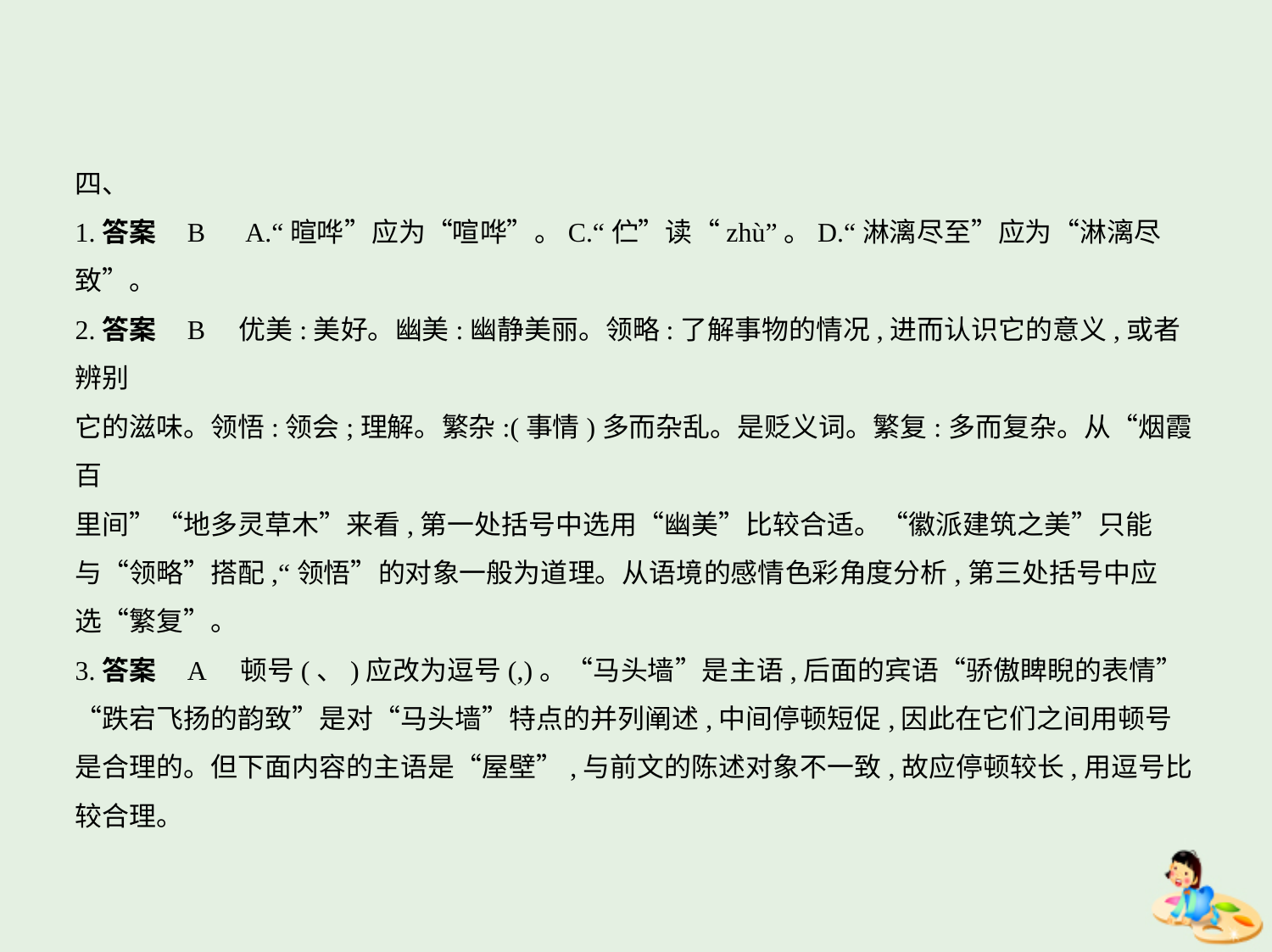

四、
1.答案    B　A.“暄哗”应为“喧哗”。C.“伫”读“zhù”。D.“淋漓尽至”应为“淋漓尽
致”。
2.答案    B　优美:美好。幽美:幽静美丽。领略:了解事物的情况,进而认识它的意义,或者辨别
它的滋味。领悟:领会;理解。繁杂:(事情)多而杂乱。是贬义词。繁复:多而复杂。从“烟霞百
里间”“地多灵草木”来看,第一处括号中选用“幽美”比较合适。“徽派建筑之美”只能
与“领略”搭配,“领悟”的对象一般为道理。从语境的感情色彩角度分析,第三处括号中应
选“繁复”。
3.答案    A　顿号(、)应改为逗号(,)。“马头墙”是主语,后面的宾语“骄傲睥睨的表情”
“跌宕飞扬的韵致”是对“马头墙”特点的并列阐述,中间停顿短促,因此在它们之间用顿号
是合理的。但下面内容的主语是“屋壁”,与前文的陈述对象不一致,故应停顿较长,用逗号比
较合理。